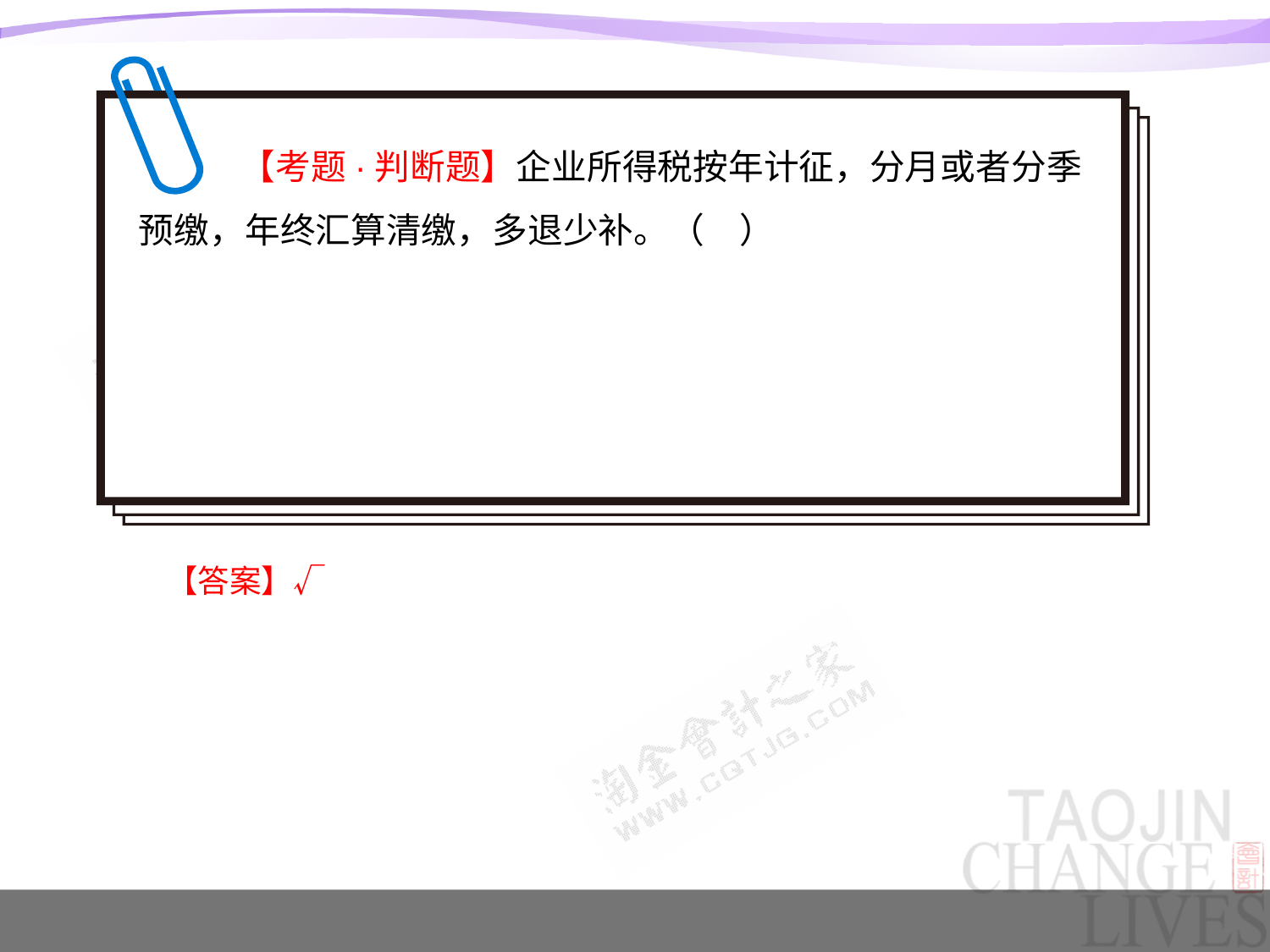

【考题·判断题】企业所得税按年计征，分月或者分季预缴，年终汇算清缴，多退少补。（　）

【答案】√